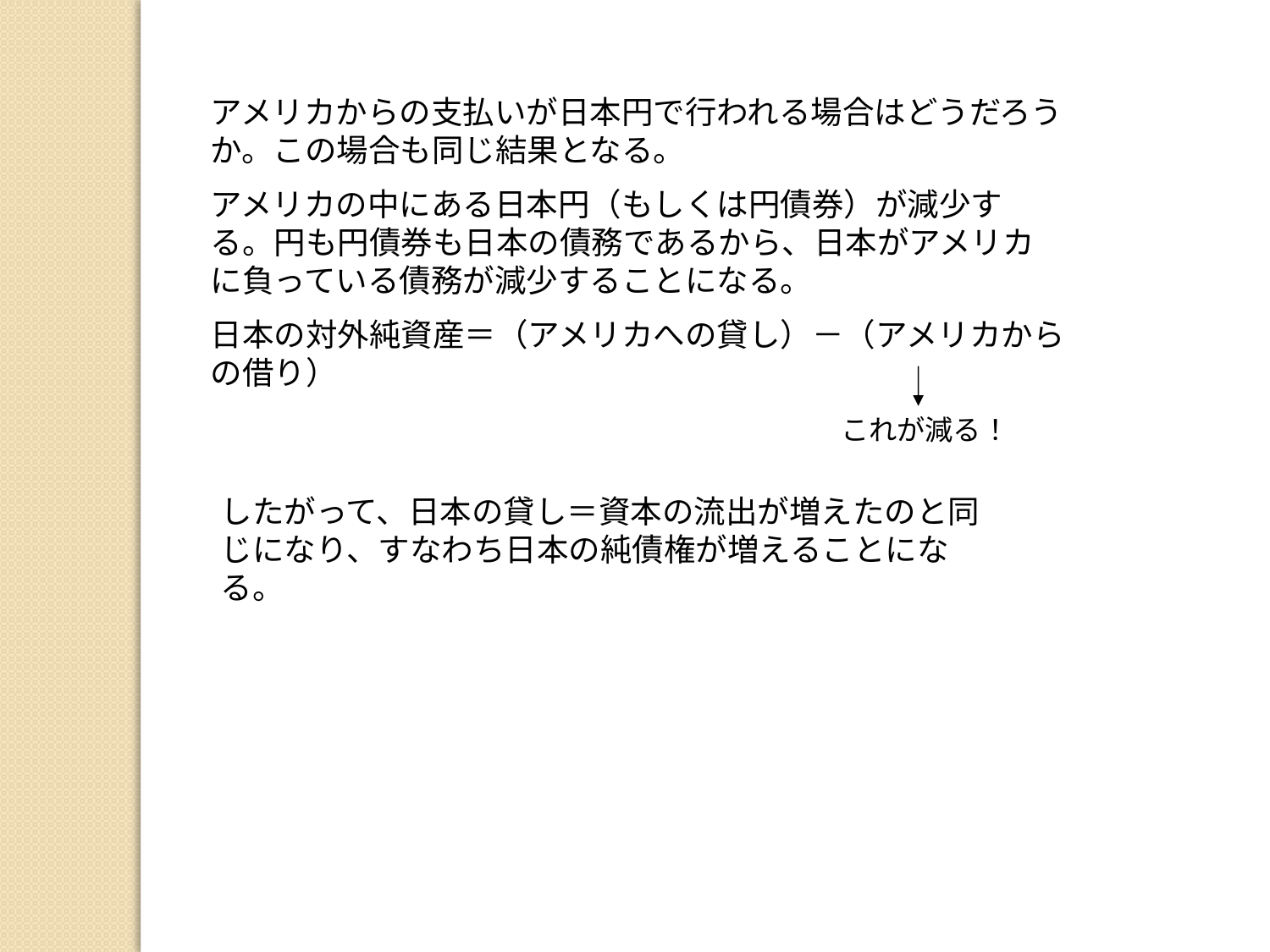

アメリカからの支払いが日本円で行われる場合はどうだろうか。この場合も同じ結果となる。
アメリカの中にある日本円（もしくは円債券）が減少する。円も円債券も日本の債務であるから、日本がアメリカに負っている債務が減少することになる。
日本の対外純資産＝（アメリカへの貸し）－（アメリカからの借り）

これが減る！
したがって、日本の貸し＝資本の流出が増えたのと同じになり、すなわち日本の純債権が増えることになる。